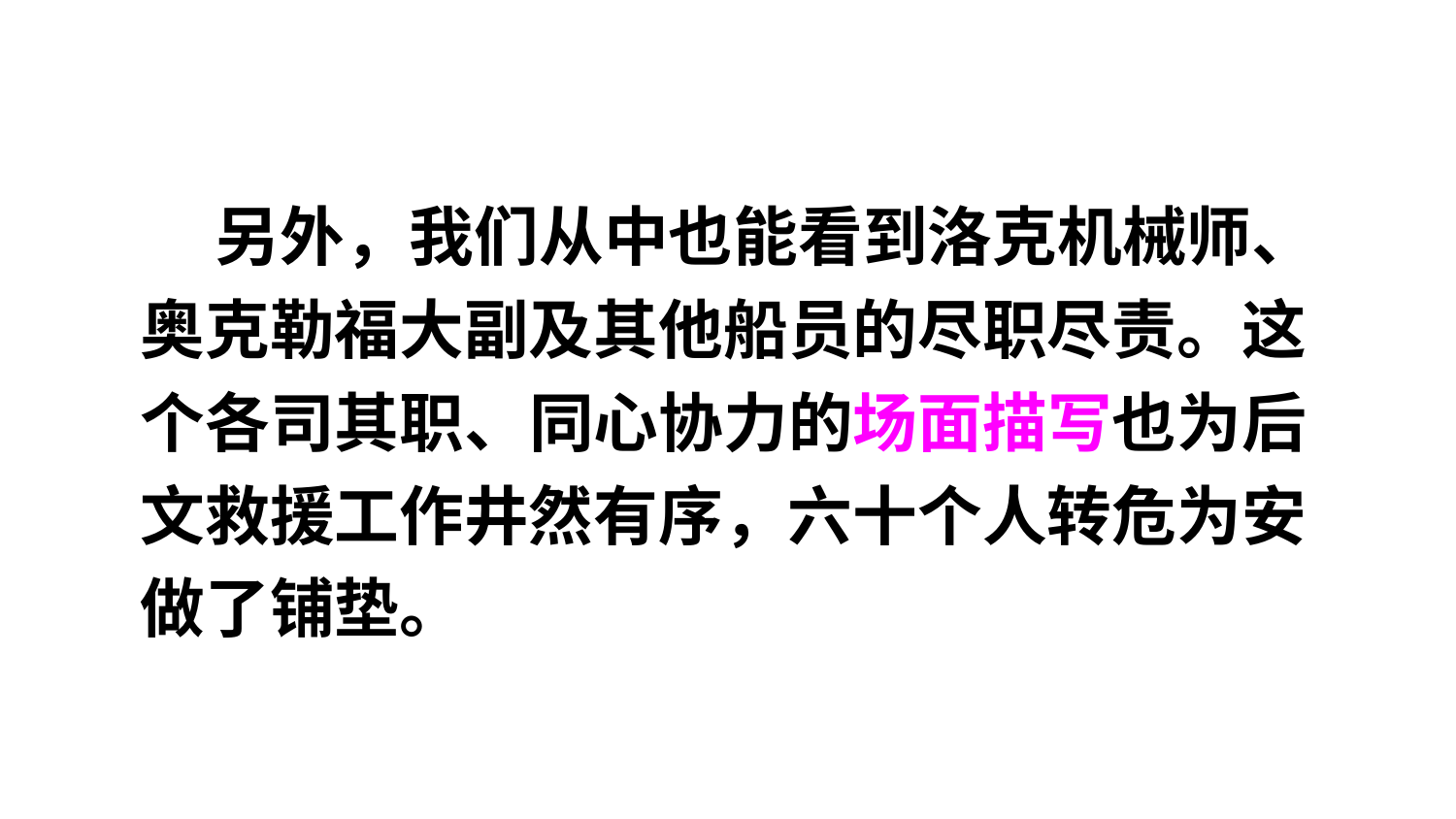

另外，我们从中也能看到洛克机械师、奥克勒福大副及其他船员的尽职尽责。这个各司其职、同心协力的场面描写也为后文救援工作井然有序，六十个人转危为安做了铺垫。